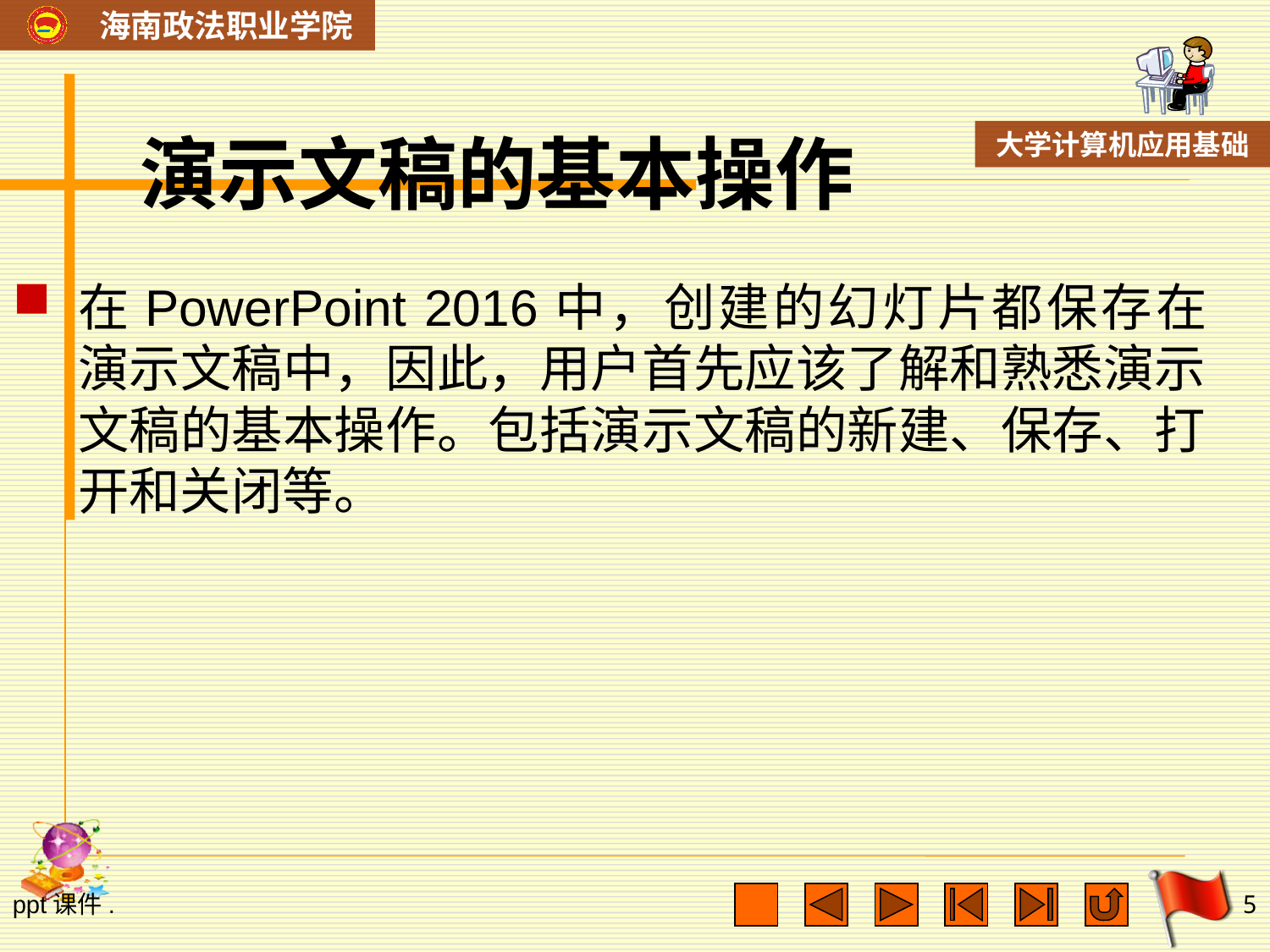

演示文稿的基本操作
在PowerPoint 2016中，创建的幻灯片都保存在演示文稿中，因此，用户首先应该了解和熟悉演示文稿的基本操作。包括演示文稿的新建、保存、打开和关闭等。
ppt课件.
5